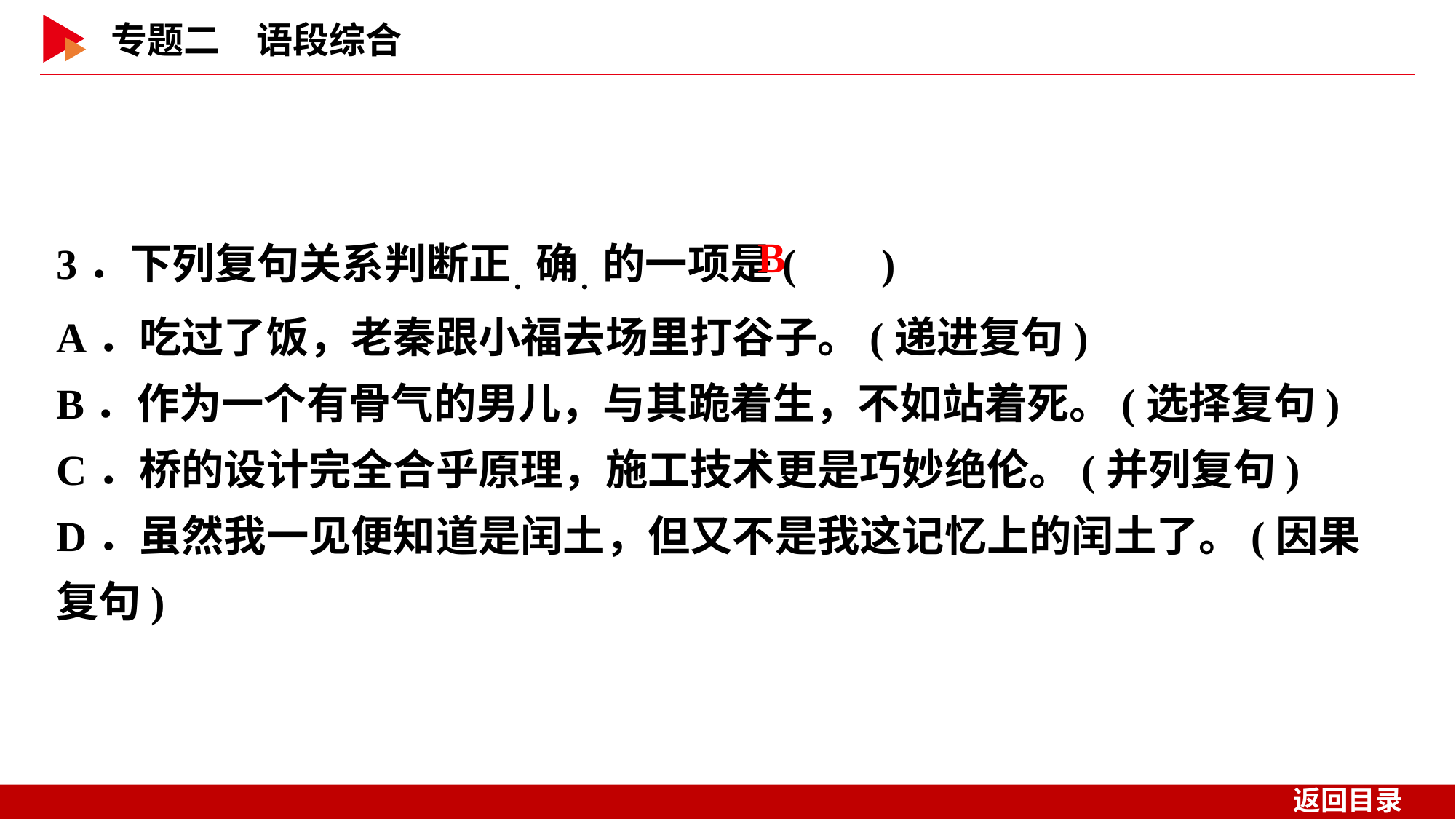

3．下列复句关系判断正．确．的一项是(        )
A．吃过了饭，老秦跟小福去场里打谷子。(递进复句)
B．作为一个有骨气的男儿，与其跪着生，不如站着死。(选择复句)
C．桥的设计完全合乎原理，施工技术更是巧妙绝伦。(并列复句)
D．虽然我一见便知道是闰土，但又不是我这记忆上的闰土了。(因果复句)
   B